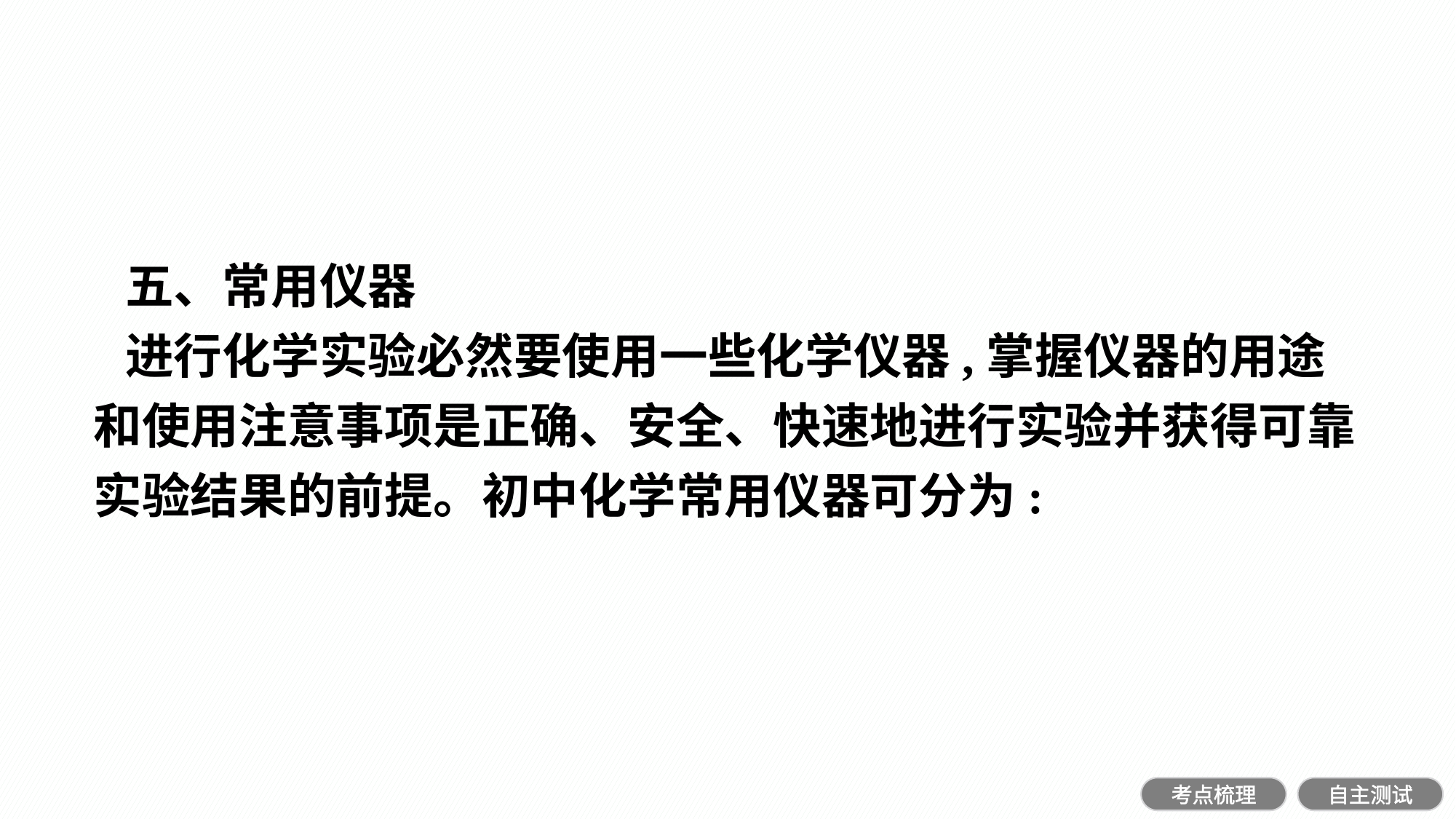

五、常用仪器
进行化学实验必然要使用一些化学仪器,掌握仪器的用途和使用注意事项是正确、安全、快速地进行实验并获得可靠实验结果的前提。初中化学常用仪器可分为: